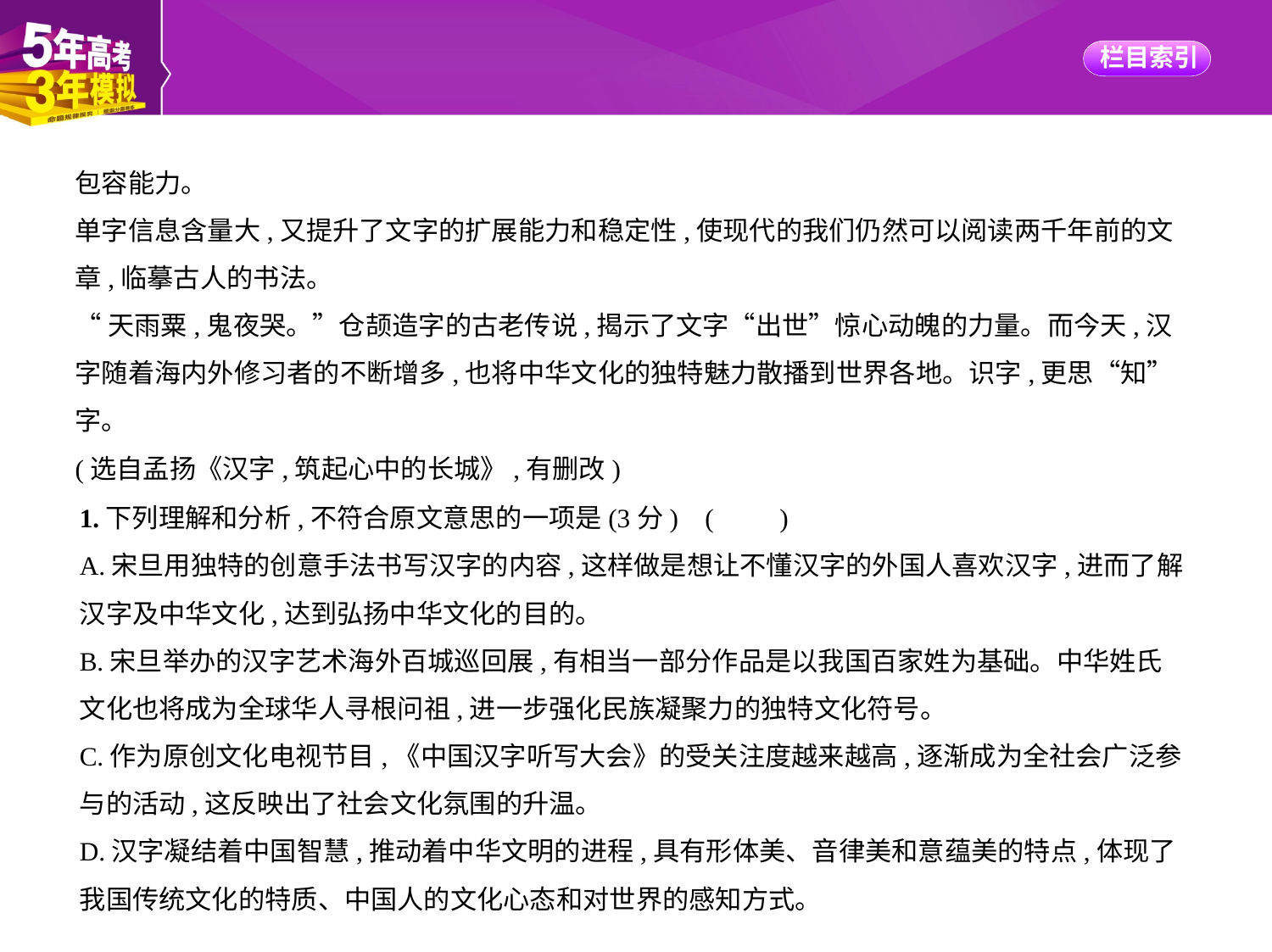

包容能力。
单字信息含量大,又提升了文字的扩展能力和稳定性,使现代的我们仍然可以阅读两千年前的文
章,临摹古人的书法。
“天雨粟,鬼夜哭。”仓颉造字的古老传说,揭示了文字“出世”惊心动魄的力量。而今天,汉
字随着海内外修习者的不断增多,也将中华文化的独特魅力散播到世界各地。识字,更思“知”
字。
(选自孟扬《汉字,筑起心中的长城》,有删改)
1.下列理解和分析,不符合原文意思的一项是(3分) (　　)
A.宋旦用独特的创意手法书写汉字的内容,这样做是想让不懂汉字的外国人喜欢汉字,进而了解
汉字及中华文化,达到弘扬中华文化的目的。
B.宋旦举办的汉字艺术海外百城巡回展,有相当一部分作品是以我国百家姓为基础。中华姓氏
文化也将成为全球华人寻根问祖,进一步强化民族凝聚力的独特文化符号。
C.作为原创文化电视节目,《中国汉字听写大会》的受关注度越来越高,逐渐成为全社会广泛参
与的活动,这反映出了社会文化氛围的升温。
D.汉字凝结着中国智慧,推动着中华文明的进程,具有形体美、音律美和意蕴美的特点,体现了
我国传统文化的特质、中国人的文化心态和对世界的感知方式。